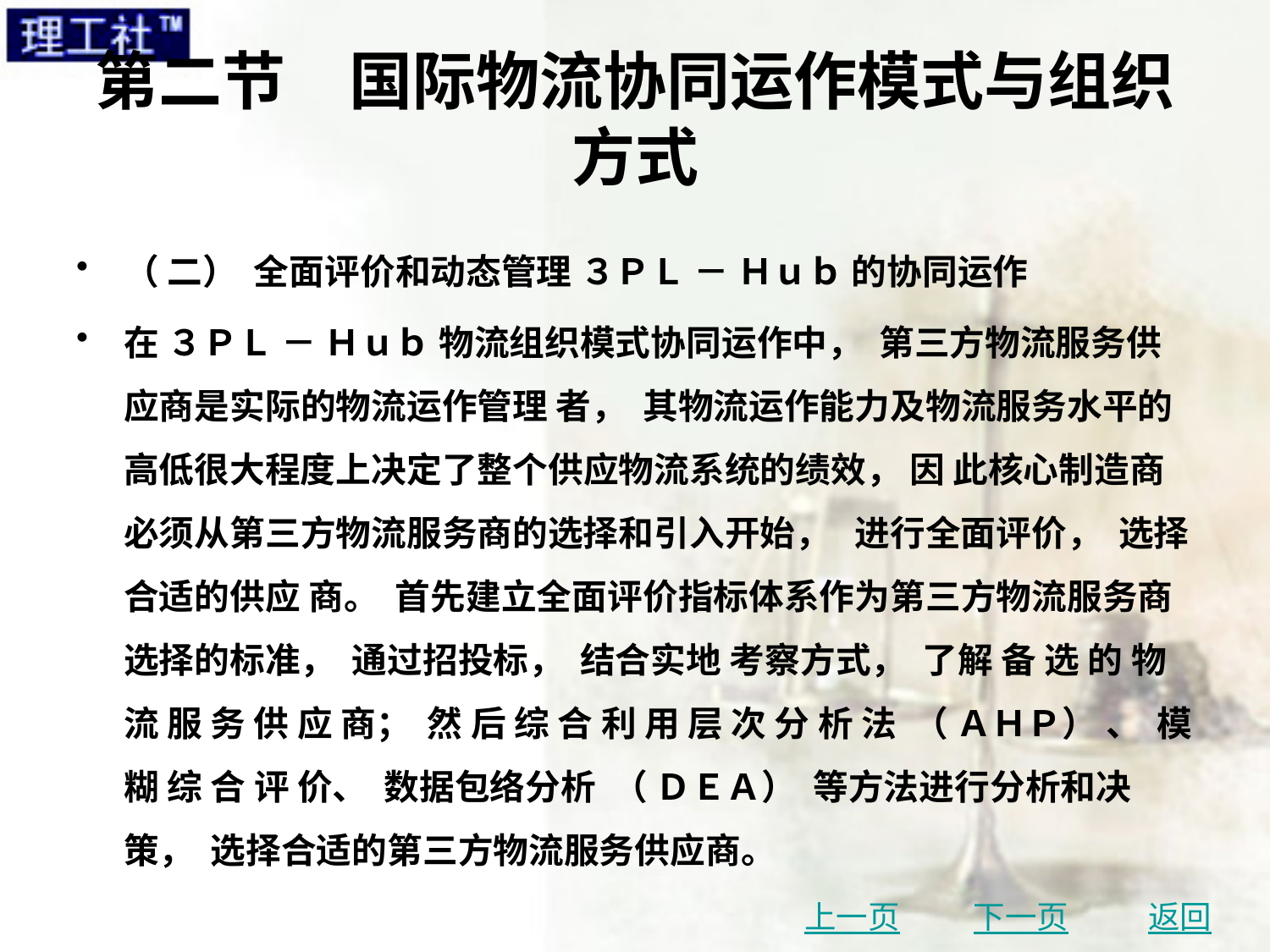

# 第二节　国际物流协同运作模式与组织方式
（ 二）  全面评价和动态管理 ３ＰＬ － Ｈｕｂ 的协同运作
在 ３ＰＬ － Ｈｕｂ 物流组织模式协同运作中，  第三方物流服务供应商是实际的物流运作管理 者，  其物流运作能力及物流服务水平的高低很大程度上决定了整个供应物流系统的绩效， 因 此核心制造商必须从第三方物流服务商的选择和引入开始，   进行全面评价，  选择合适的供应 商。  首先建立全面评价指标体系作为第三方物流服务商选择的标准，  通过招投标，  结合实地 考察方式，  了解 备 选 的 物 流 服 务 供 应 商；  然 后 综 合 利 用 层 次 分 析 法  （ ＡＨＰ） 、  模 糊 综 合 评 价、  数据包络分析  （ ＤＥＡ）  等方法进行分析和决策，  选择合适的第三方物流服务供应商。

上一页
下一页
返回